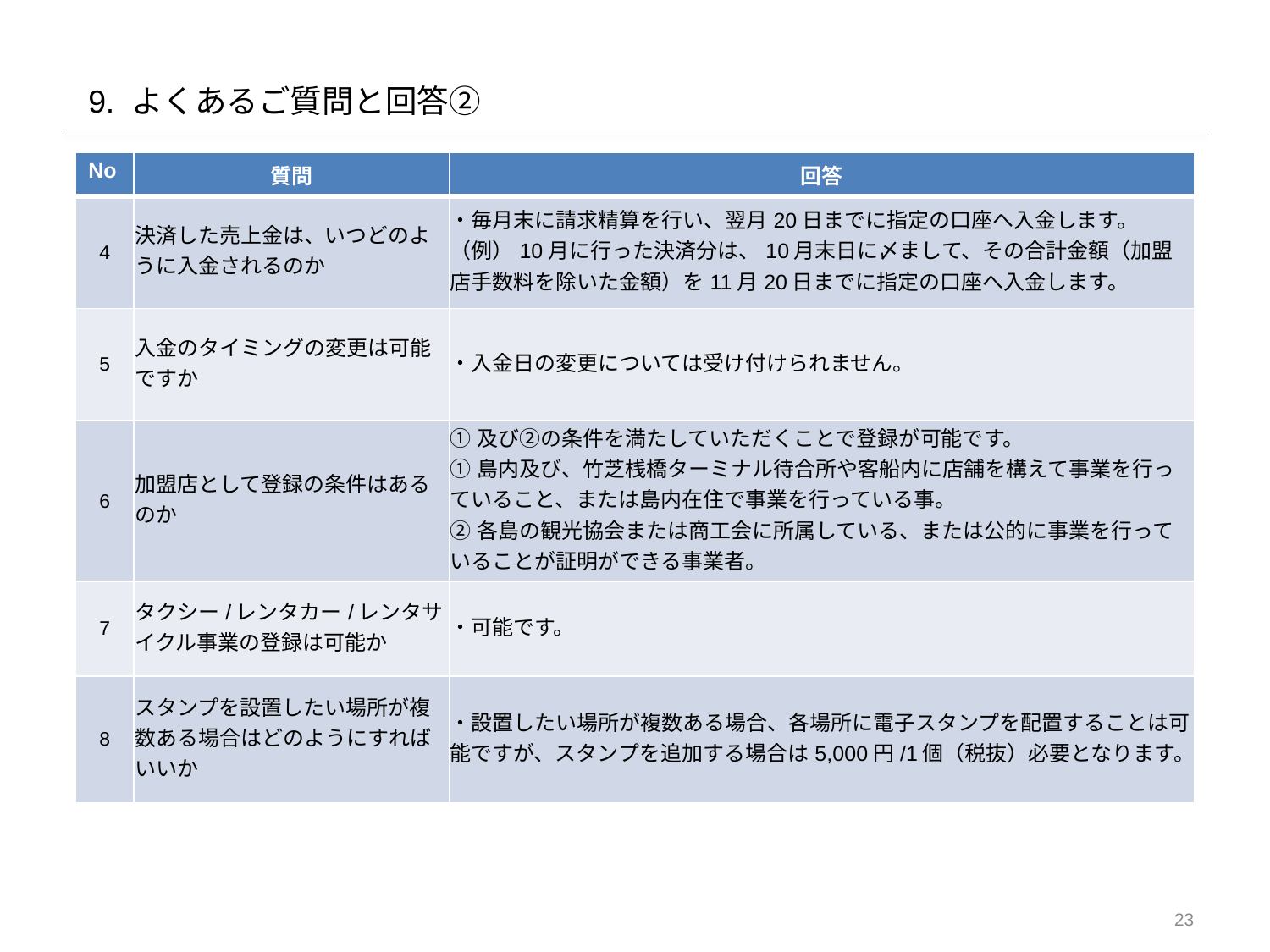

# 9. よくあるご質問と回答②
| No | 質問 | 回答 |
| --- | --- | --- |
| 4 | 決済した売上金は、いつどのように入金されるのか | ・毎月末に請求精算を行い、翌月20日までに指定の口座へ入金します。 （例）10月に行った決済分は、10月末日に〆まして、その合計金額（加盟店手数料を除いた金額）を11月20日までに指定の口座へ入金します。 |
| 5 | 入金のタイミングの変更は可能ですか | ・入金日の変更については受け付けられません。 |
| 6 | 加盟店として登録の条件はあるのか | ①及び②の条件を満たしていただくことで登録が可能です。 ①島内及び、竹芝桟橋ターミナル待合所や客船内に店舗を構えて事業を行っていること、または島内在住で事業を行っている事。 ②各島の観光協会または商工会に所属している、または公的に事業を行っていることが証明ができる事業者。 |
| 7 | タクシー/レンタカー/レンタサイクル事業の登録は可能か | ・可能です。 |
| 8 | スタンプを設置したい場所が複数ある場合はどのようにすればいいか | ・設置したい場所が複数ある場合、各場所に電子スタンプを配置することは可能ですが、スタンプを追加する場合は5,000円/1個（税抜）必要となります。 |

23